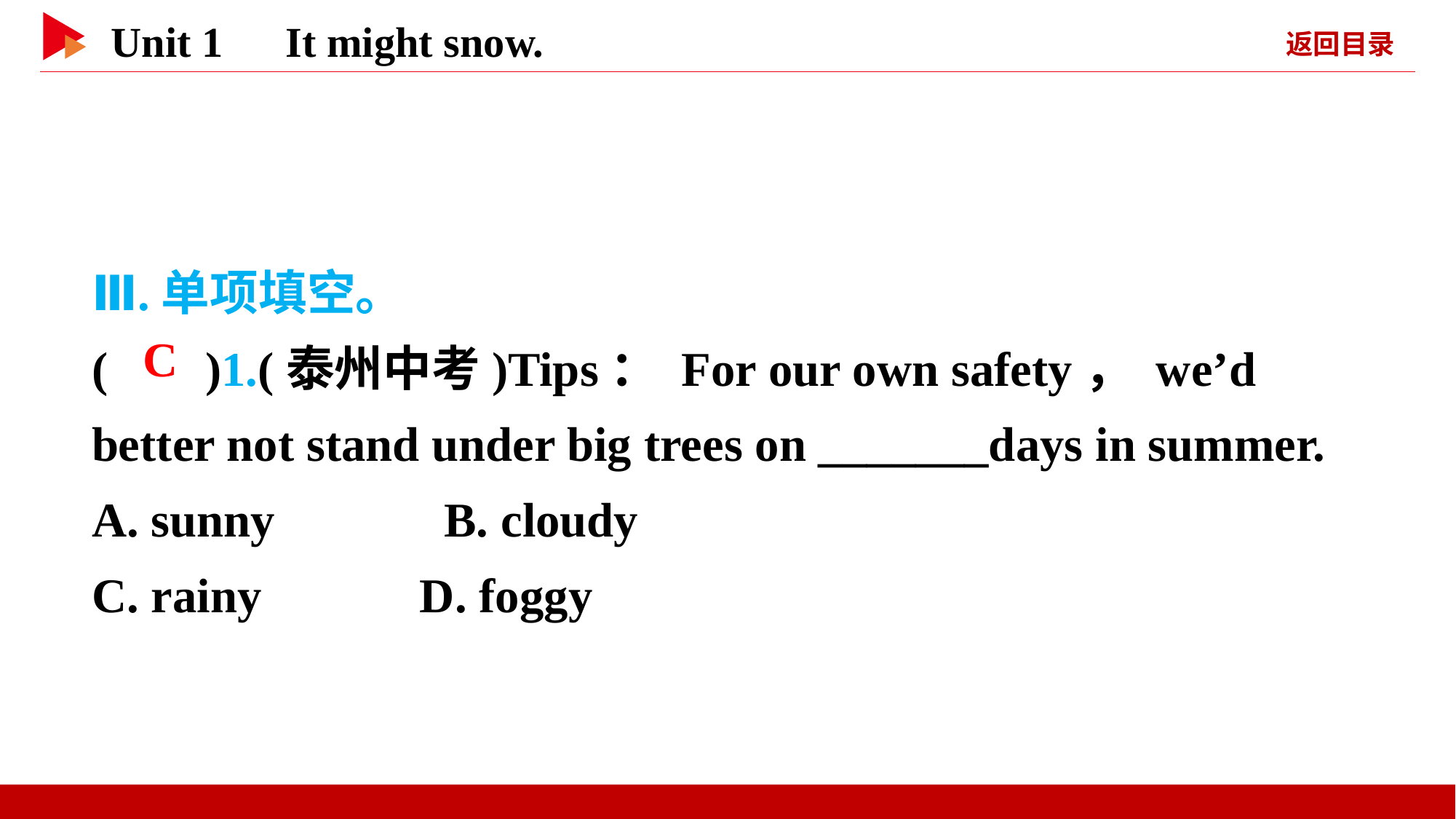

Ⅲ.单项填空。
(        )1.(泰州中考)Tips： For our own safety， we’d better not stand under big trees on _______days in summer.
A. sunny　　　B. cloudy
C. rainy             D. foggy
   C